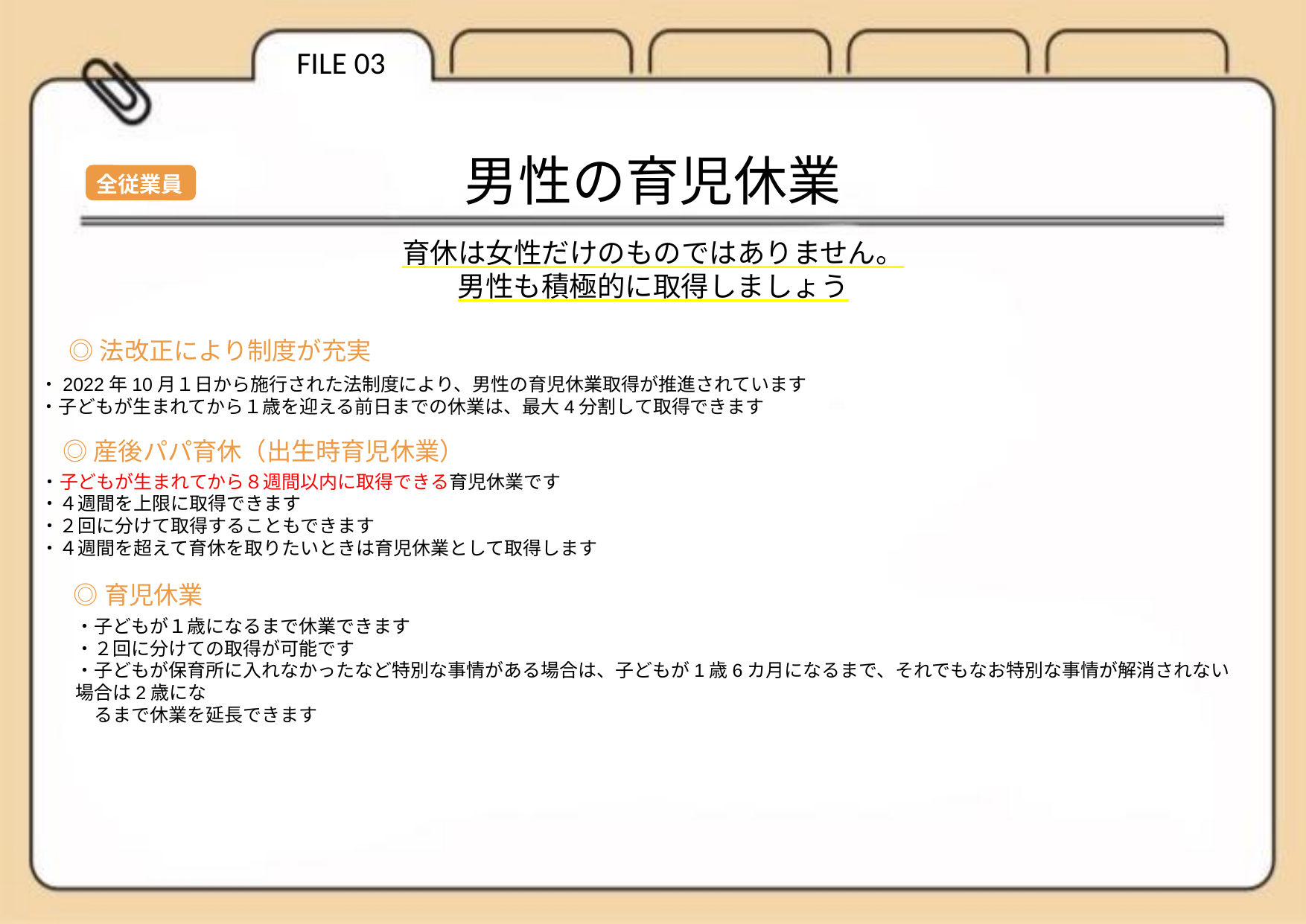

FILE 03
男性の育児休業
全従業員

育休は女性だけのものではありません。
男性も積極的に取得しましょう
◎法改正により制度が充実
・2022年10月１日から施行された法制度により、男性の育児休業取得が推進されています
・子どもが生まれてから１歳を迎える前日までの休業は、最大4分割して取得できます
◎産後パパ育休（出生時育児休業）
・子どもが生まれてから８週間以内に取得できる育児休業です
・４週間を上限に取得できます
・２回に分けて取得することもできます
・４週間を超えて育休を取りたいときは育児休業として取得します
◎育児休業
・子どもが１歳になるまで休業できます
・２回に分けての取得が可能です
・子どもが保育所に入れなかったなど特別な事情がある場合は、子どもが1歳6カ月になるまで、それでもなお特別な事情が解消されない場合は2歳にな
　るまで休業を延長できます